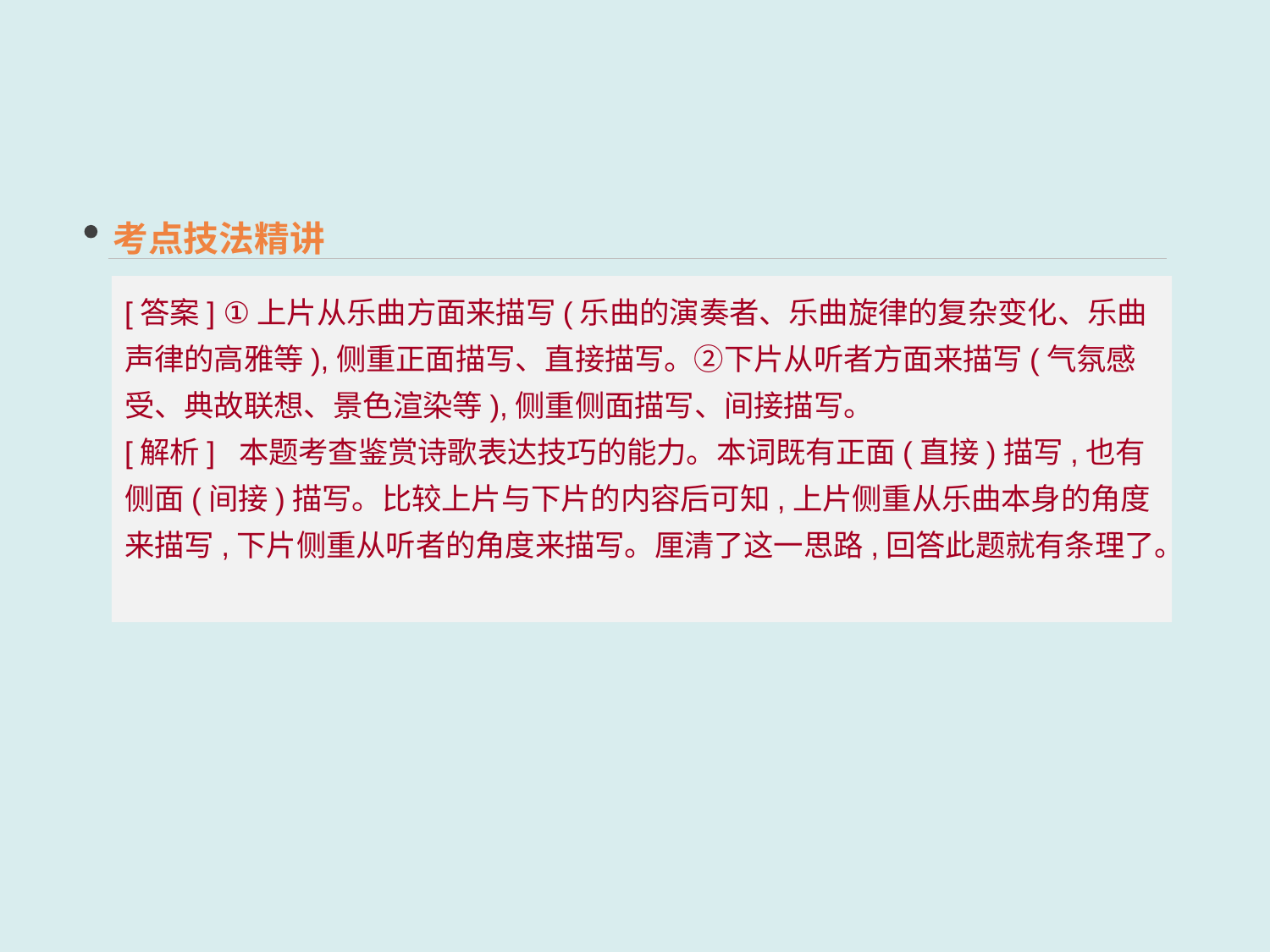

考点技法精讲

[答案] ①上片从乐曲方面来描写(乐曲的演奏者、乐曲旋律的复杂变化、乐曲声律的高雅等),侧重正面描写、直接描写。②下片从听者方面来描写(气氛感受、典故联想、景色渲染等),侧重侧面描写、间接描写。
[解析]  本题考查鉴赏诗歌表达技巧的能力。本词既有正面(直接)描写,也有侧面(间接)描写。比较上片与下片的内容后可知,上片侧重从乐曲本身的角度来描写,下片侧重从听者的角度来描写。厘清了这一思路,回答此题就有条理了。